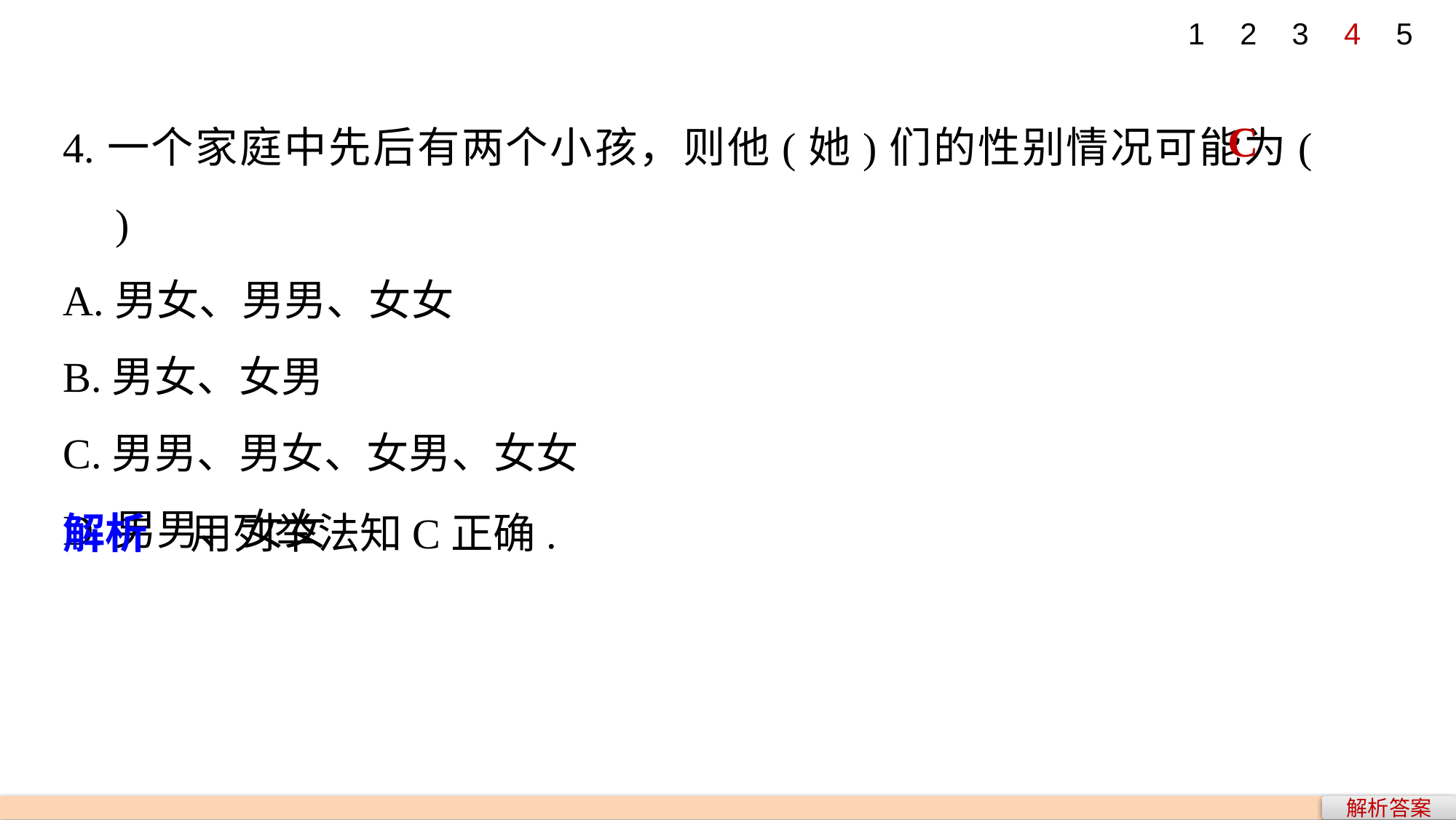

1
2
3
4
5
4.一个家庭中先后有两个小孩，则他(她)们的性别情况可能为(　　)
A.男女、男男、女女
B.男女、女男
C.男男、男女、女男、女女
D.男男、女女
C
解析　用列举法知C正确.
解析答案